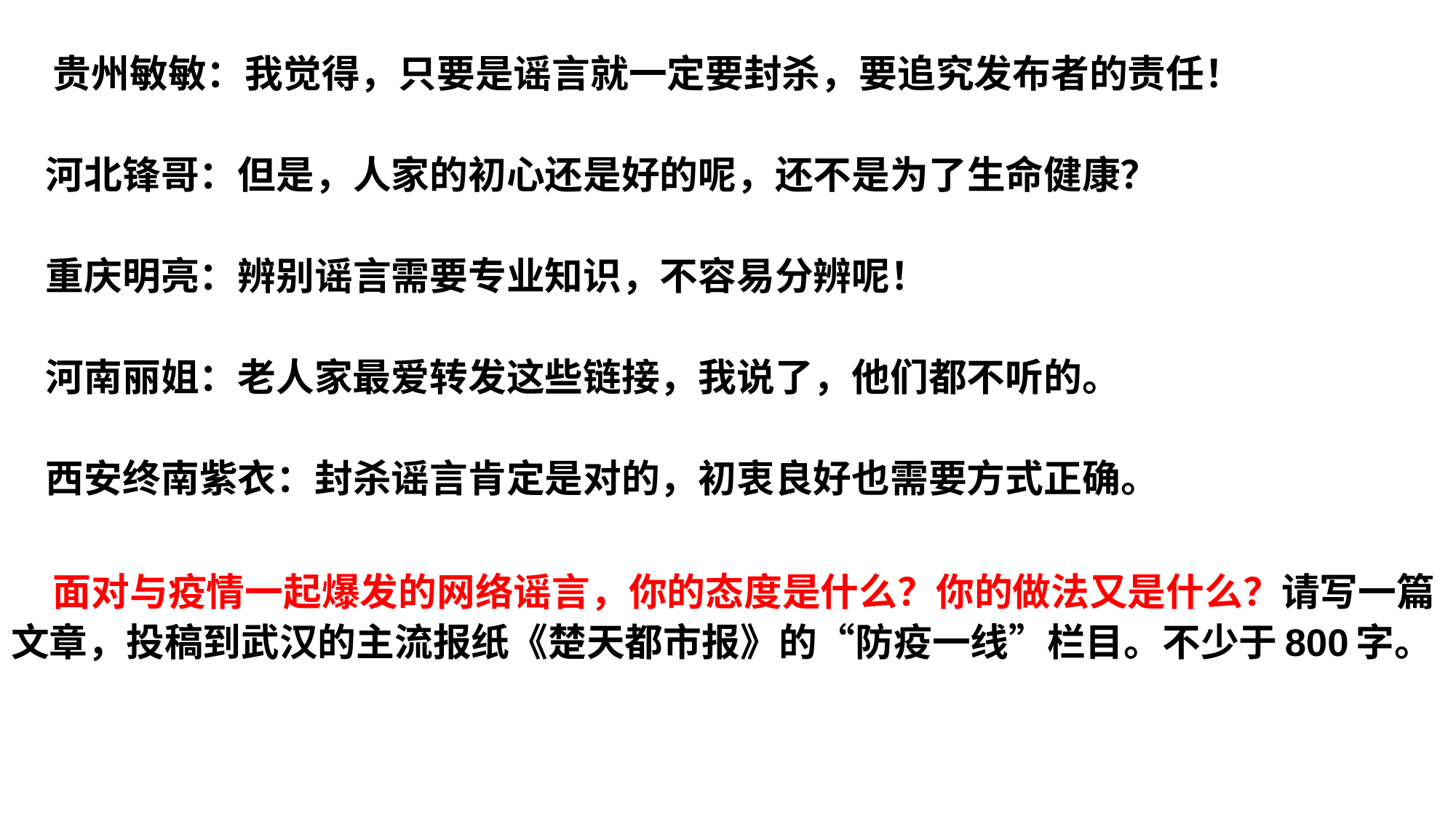

贵州敏敏：我觉得，只要是谣言就一定要封杀，要追究发布者的责任！
    河北锋哥：但是，人家的初心还是好的呢，还不是为了生命健康？
    重庆明亮：辨别谣言需要专业知识，不容易分辨呢！
    河南丽姐：老人家最爱转发这些链接，我说了，他们都不听的。
    西安终南紫衣：封杀谣言肯定是对的，初衷良好也需要方式正确。
    面对与疫情一起爆发的网络谣言，你的态度是什么？你的做法又是什么？请写一篇文章，投稿到武汉的主流报纸《楚天都市报》的“防疫一线”栏目。不少于800字。‍